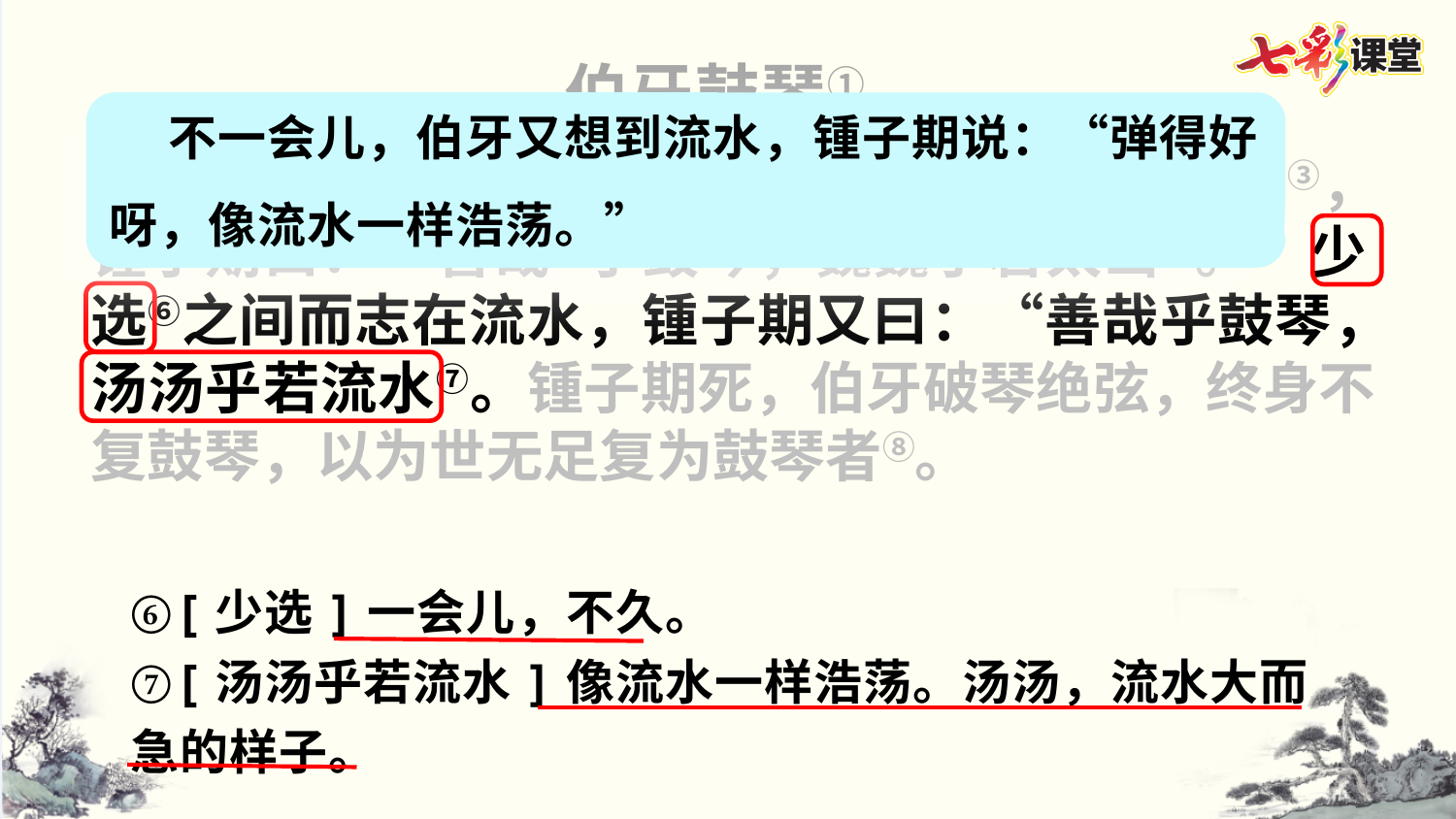

伯牙鼓琴①

    不一会儿，伯牙又想到流水，锺子期说：“弹得好呀，像流水一样浩荡。”

    伯牙鼓琴，锺子期听之。方鼓琴而志②在太山③，锺子期曰：“善哉④乎鼓琴，巍巍乎若太山⑤。”少选⑥之间而志在流水，锺子期又曰：“善哉乎鼓琴，汤汤乎若流水⑦。锺子期死，伯牙破琴绝弦，终身不复鼓琴，以为世无足复为鼓琴者⑧。

⑥[少选]一会儿，不久。
⑦[汤汤乎若流水]像流水一样浩荡。汤汤，流水大而
急的样子。